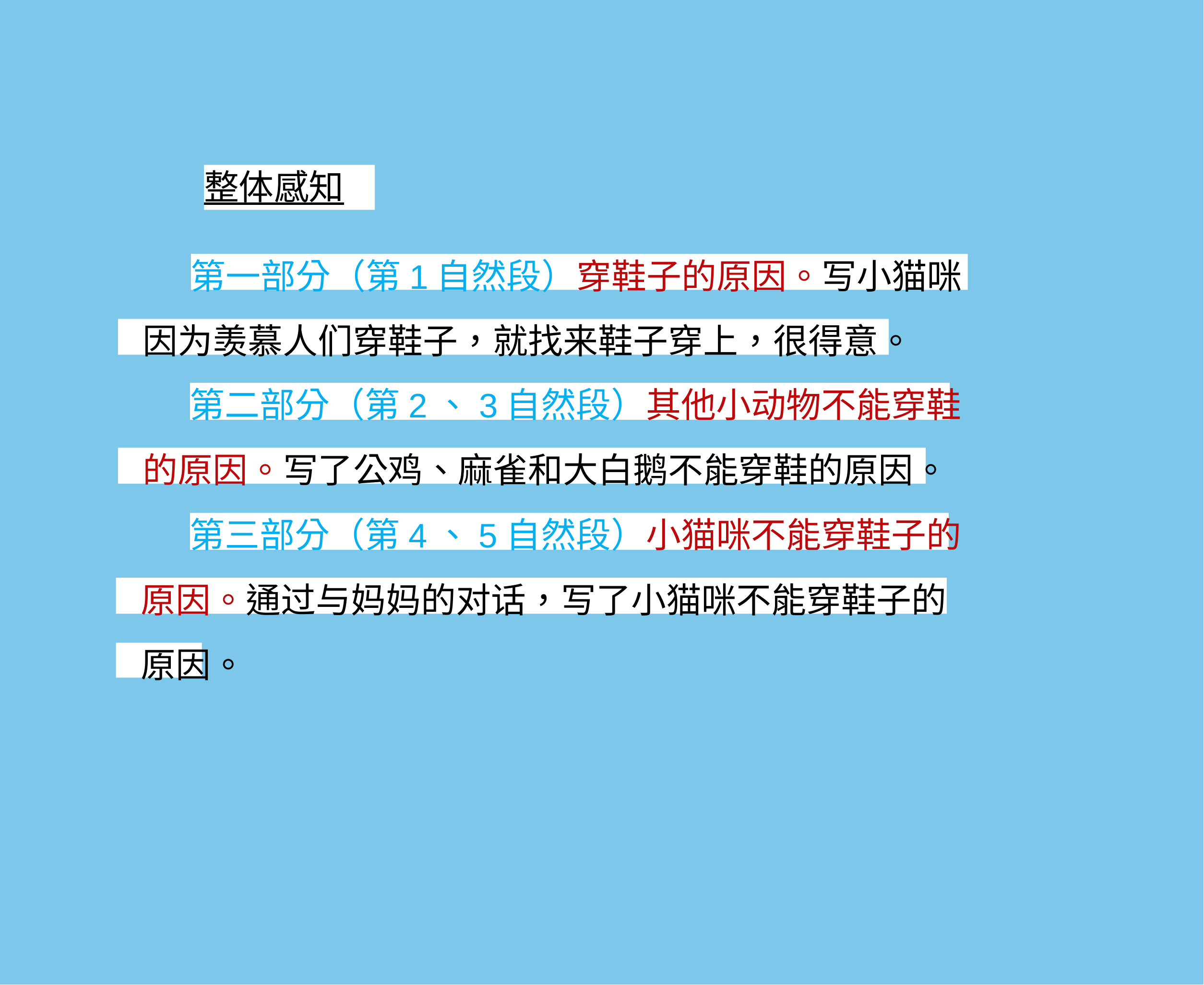

整体感知
第一部分（第1自然段）穿鞋子的原因。写小猫咪
因为羡慕人们穿鞋子，就找来鞋子穿上，很得意。
第二部分（第2、3自然段）其他小动物不能穿鞋
的原因。写了公鸡、麻雀和大白鹅不能穿鞋的原因。
第三部分（第4、5自然段）小猫咪不能穿鞋子的
原因。通过与妈妈的对话，写了小猫咪不能穿鞋子的
原因。